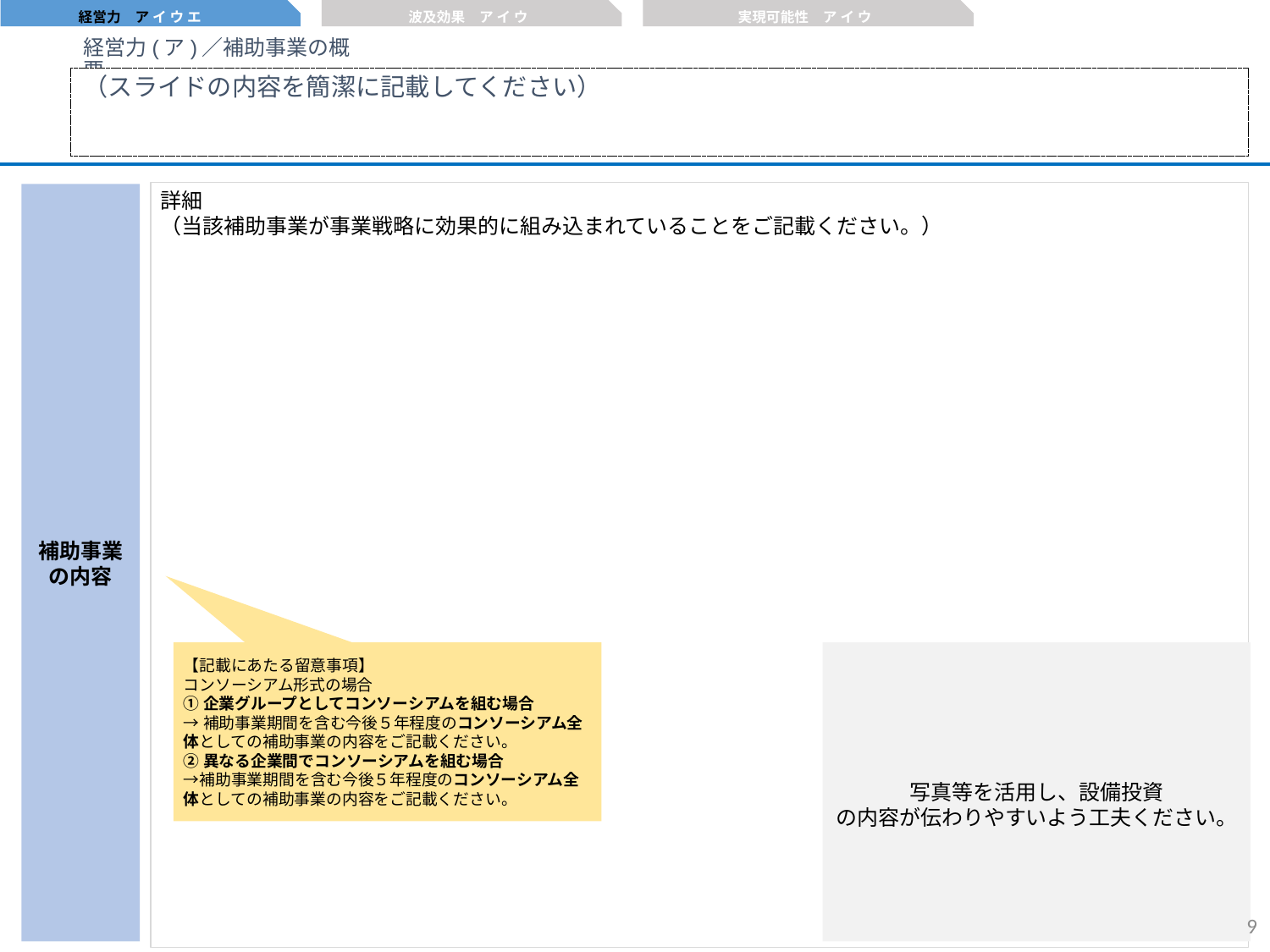

経営力　ア イ ウ エ
波及効果　ア イ ウ
実現可能性　ア イ ウ
経営力(ア)／補助事業の概要
（スライドの内容を簡潔に記載してください）
詳細
（当該補助事業が事業戦略に効果的に組み込まれていることをご記載ください。）
補助事業
の内容

【記載にあたる留意事項】
コンソーシアム形式の場合
①企業グループとしてコンソーシアムを組む場合
→補助事業期間を含む今後５年程度のコンソーシアム全体としての補助事業の内容をご記載ください。
②異なる企業間でコンソーシアムを組む場合
→補助事業期間を含む今後５年程度のコンソーシアム全体としての補助事業の内容をご記載ください。

写真等を活用し、設備投資
の内容が伝わりやすいよう工夫ください。
9